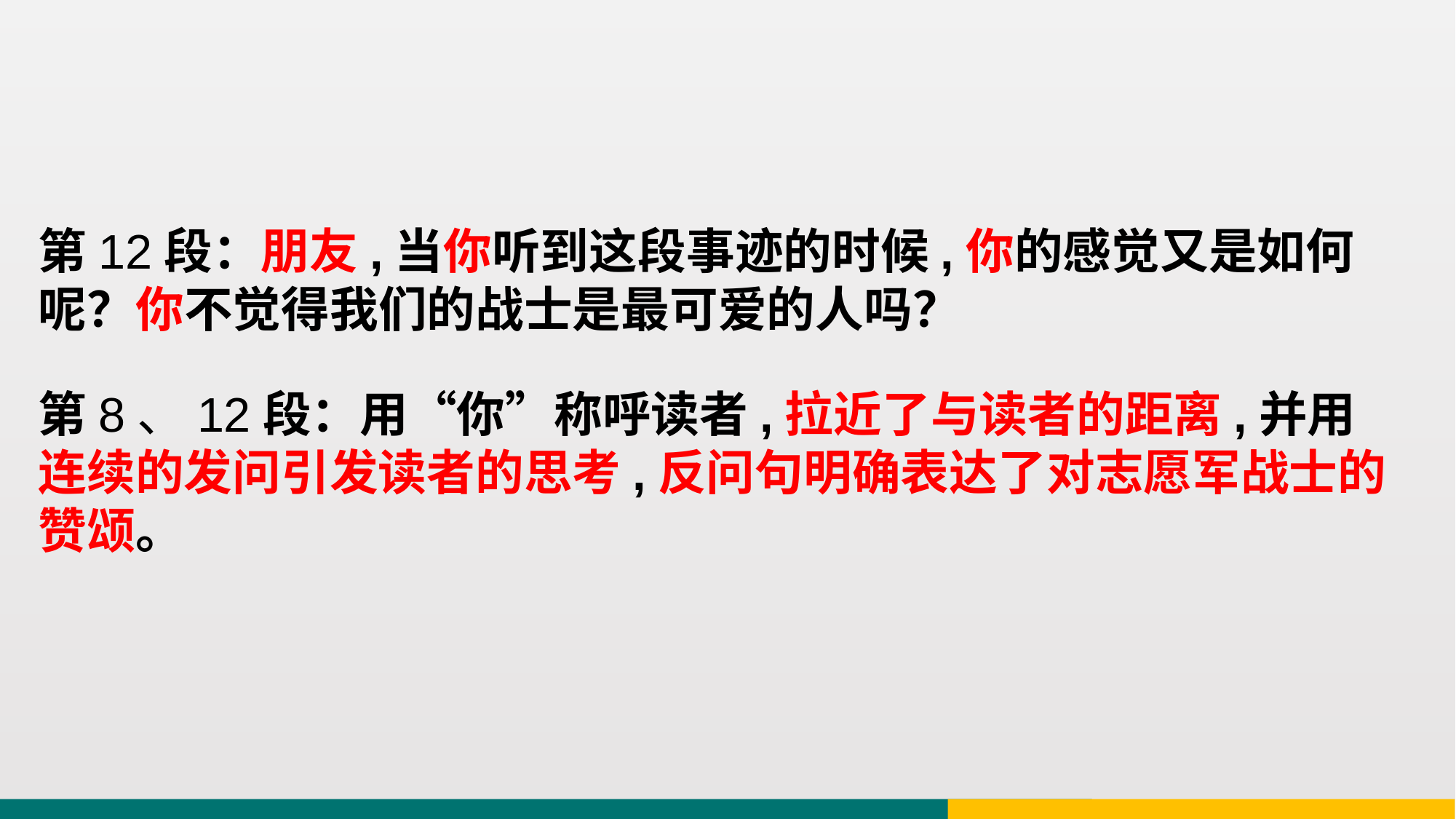

第12段：朋友,当你听到这段事迹的时候,你的感觉又是如何呢？你不觉得我们的战士是最可爱的人吗？
第8、12段：用“你”称呼读者,拉近了与读者的距离,并用连续的发问引发读者的思考,反问句明确表达了对志愿军战士的赞颂。